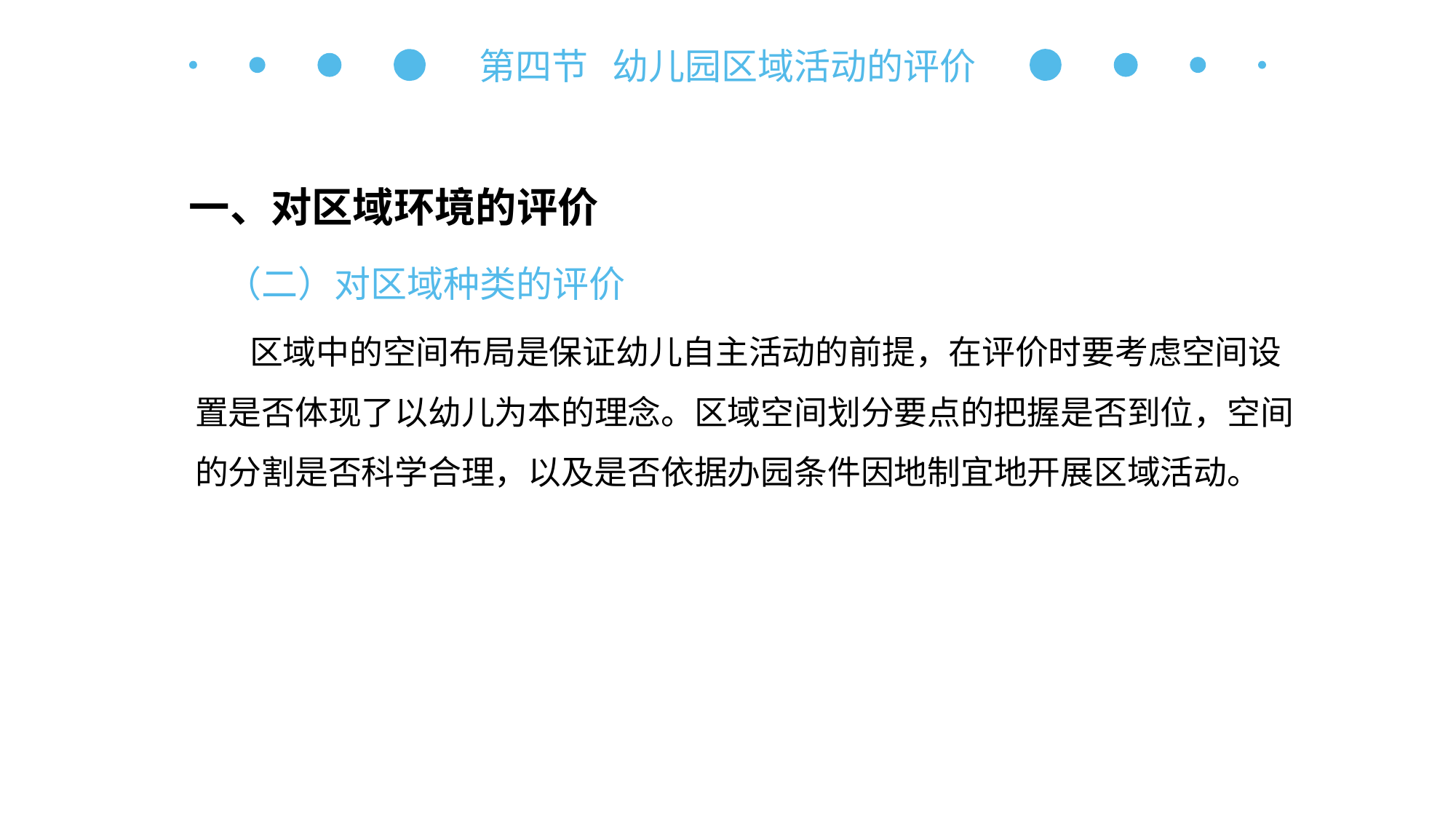

第四节   幼儿园区域活动的评价

一、对区域环境的评价
（二）对区域种类的评价
区域中的空间布局是保证幼儿自主活动的前提，在评价时要考虑空间设置是否体现了以幼儿为本的理念。区域空间划分要点的把握是否到位，空间的分割是否科学合理，以及是否依据办园条件因地制宜地开展区域活动。